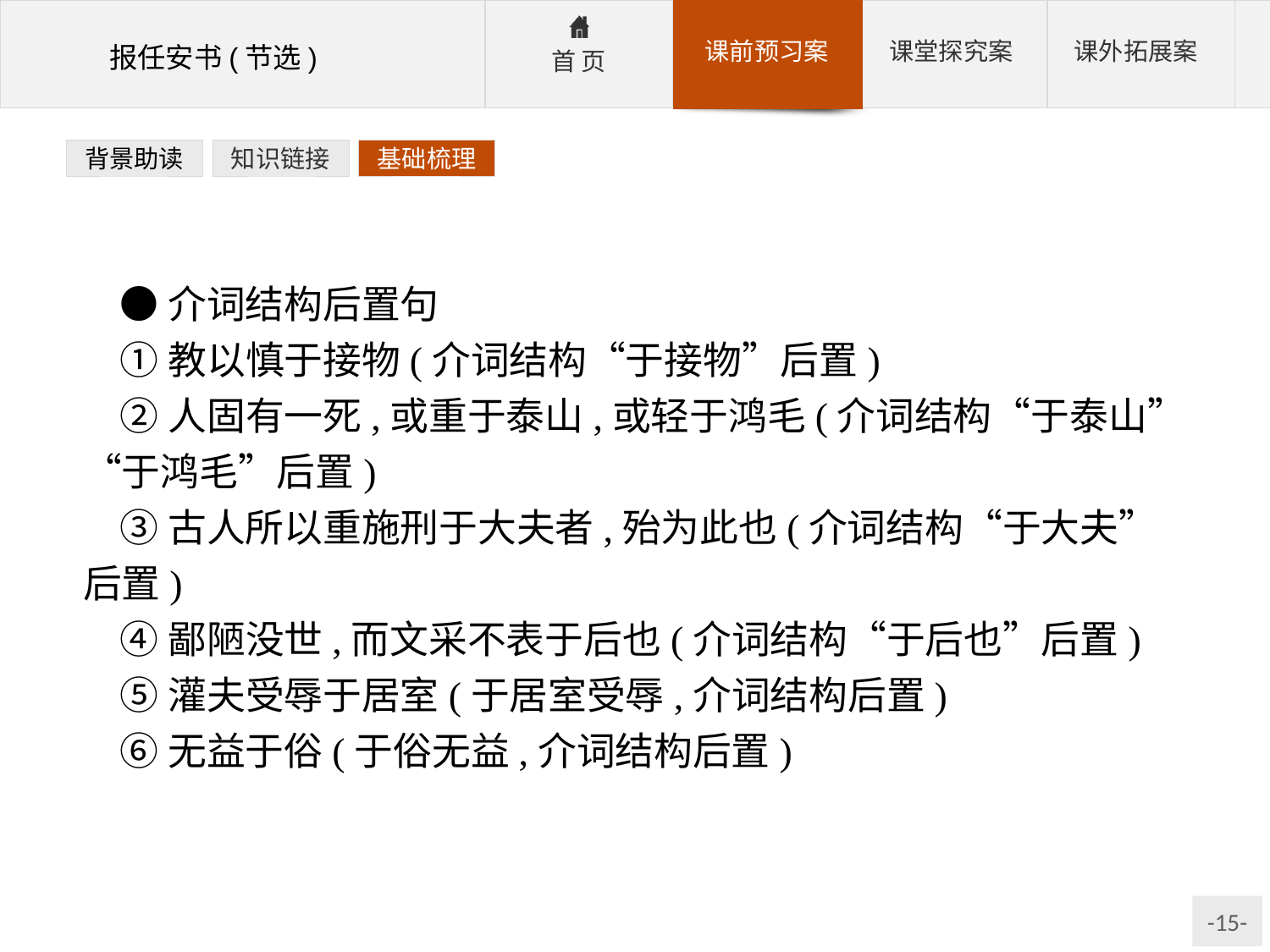

背景助读
知识链接
基础梳理
●介词结构后置句
①教以慎于接物(介词结构“于接物”后置)
②人固有一死,或重于泰山,或轻于鸿毛(介词结构“于泰山”“于鸿毛”后置)
③古人所以重施刑于大夫者,殆为此也(介词结构“于大夫”后置)
④鄙陋没世,而文采不表于后也(介词结构“于后也”后置)
⑤灌夫受辱于居室(于居室受辱,介词结构后置)
⑥无益于俗(于俗无益,介词结构后置)